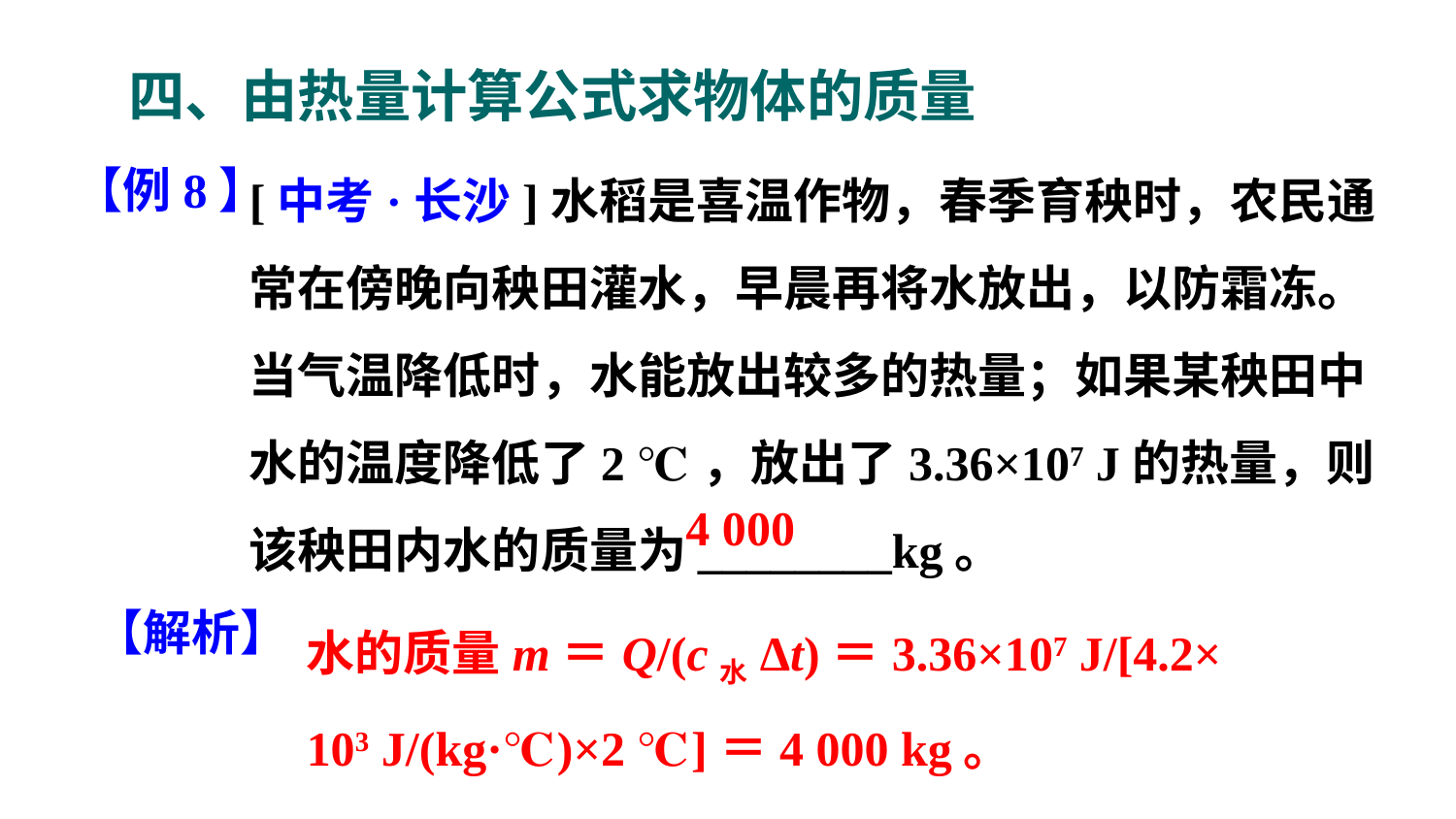

四、由热量计算公式求物体的质量
[中考·长沙]水稻是喜温作物，春季育秧时，农民通常在傍晚向秧田灌水，早晨再将水放出，以防霜冻。当气温降低时，水能放出较多的热量；如果某秧田中水的温度降低了2 ℃，放出了3.36×107 J的热量，则该秧田内水的质量为________kg。
【例8】
4 000
水的质量m＝Q/(c水Δt)＝3.36×107 J/[4.2×
103 J/(kg·℃)×2 ℃]＝4 000 kg。
【解析】